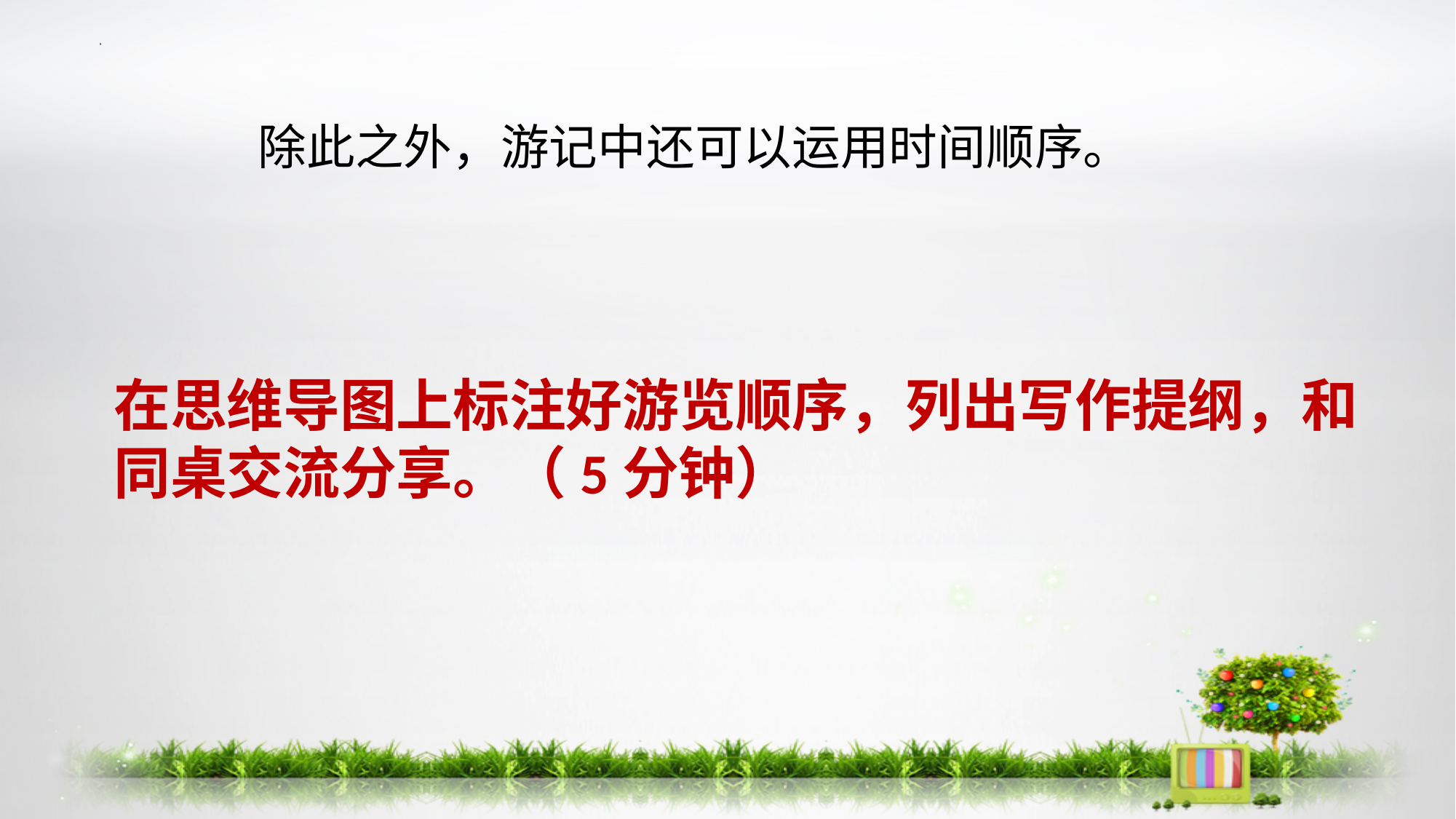

除此之外，游记中还可以运用时间顺序。
在思维导图上标注好游览顺序，列出写作提纲，和同桌交流分享。（5分钟）